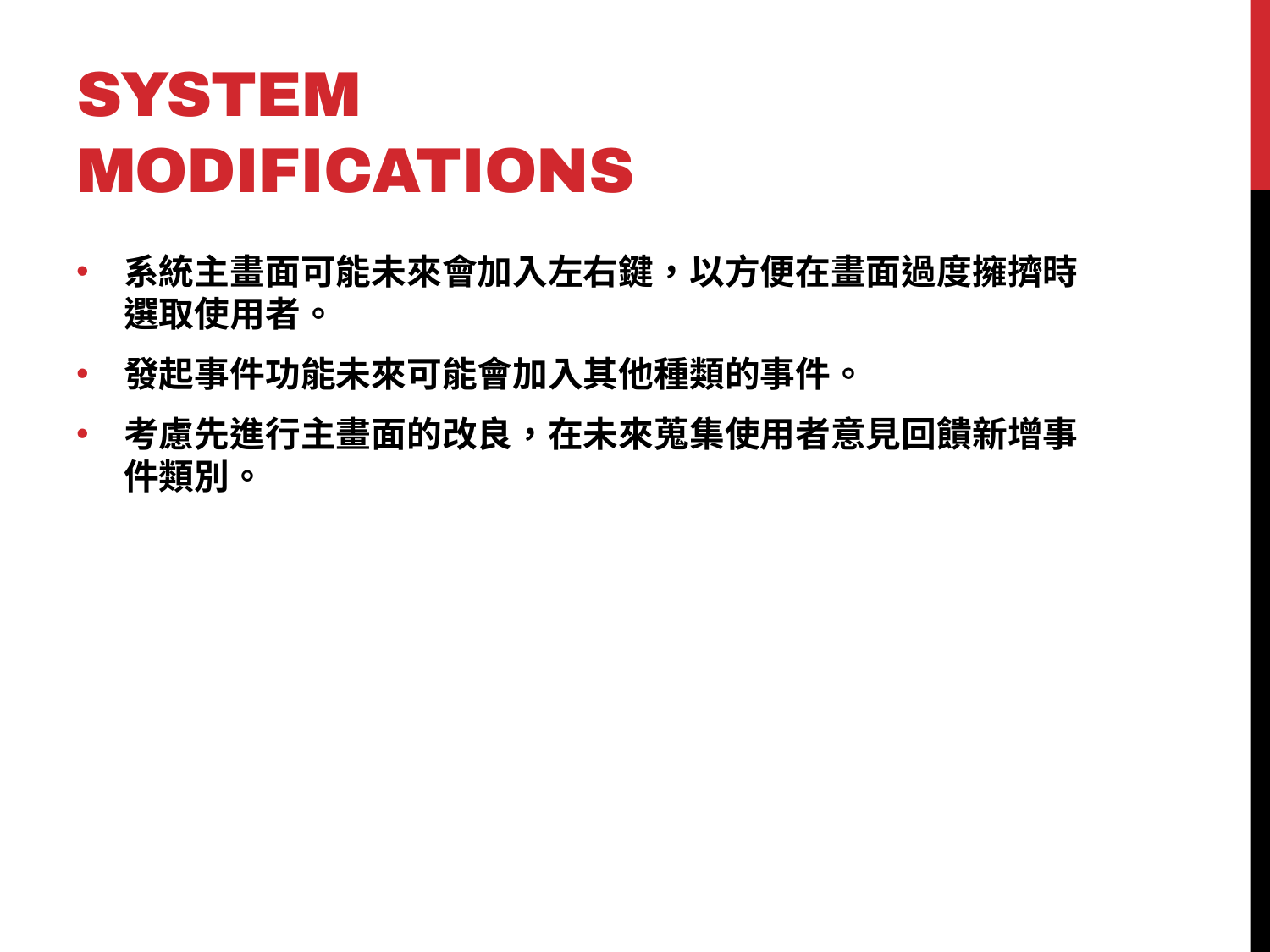

# System modifications
系統主畫面可能未來會加入左右鍵，以方便在畫面過度擁擠時選取使用者。
發起事件功能未來可能會加入其他種類的事件。
考慮先進行主畫面的改良，在未來蒐集使用者意見回饋新增事件類別。